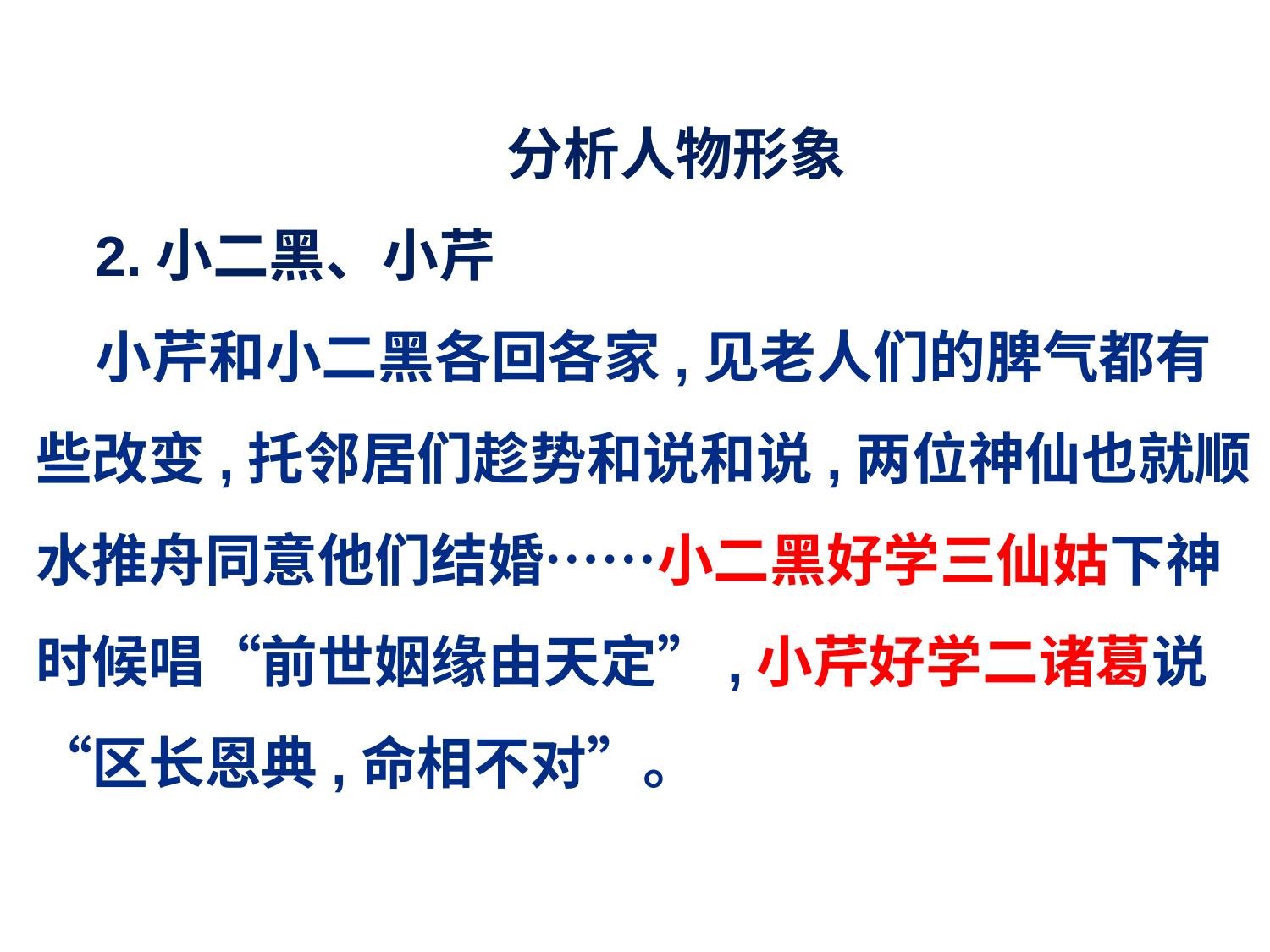

分析人物形象
2.小二黑、小芹
小芹和小二黑各回各家,见老人们的脾气都有些改变,托邻居们趁势和说和说,两位神仙也就顺水推舟同意他们结婚……小二黑好学三仙姑下神时候唱“前世姻缘由天定”,小芹好学二诸葛说“区长恩典,命相不对”。